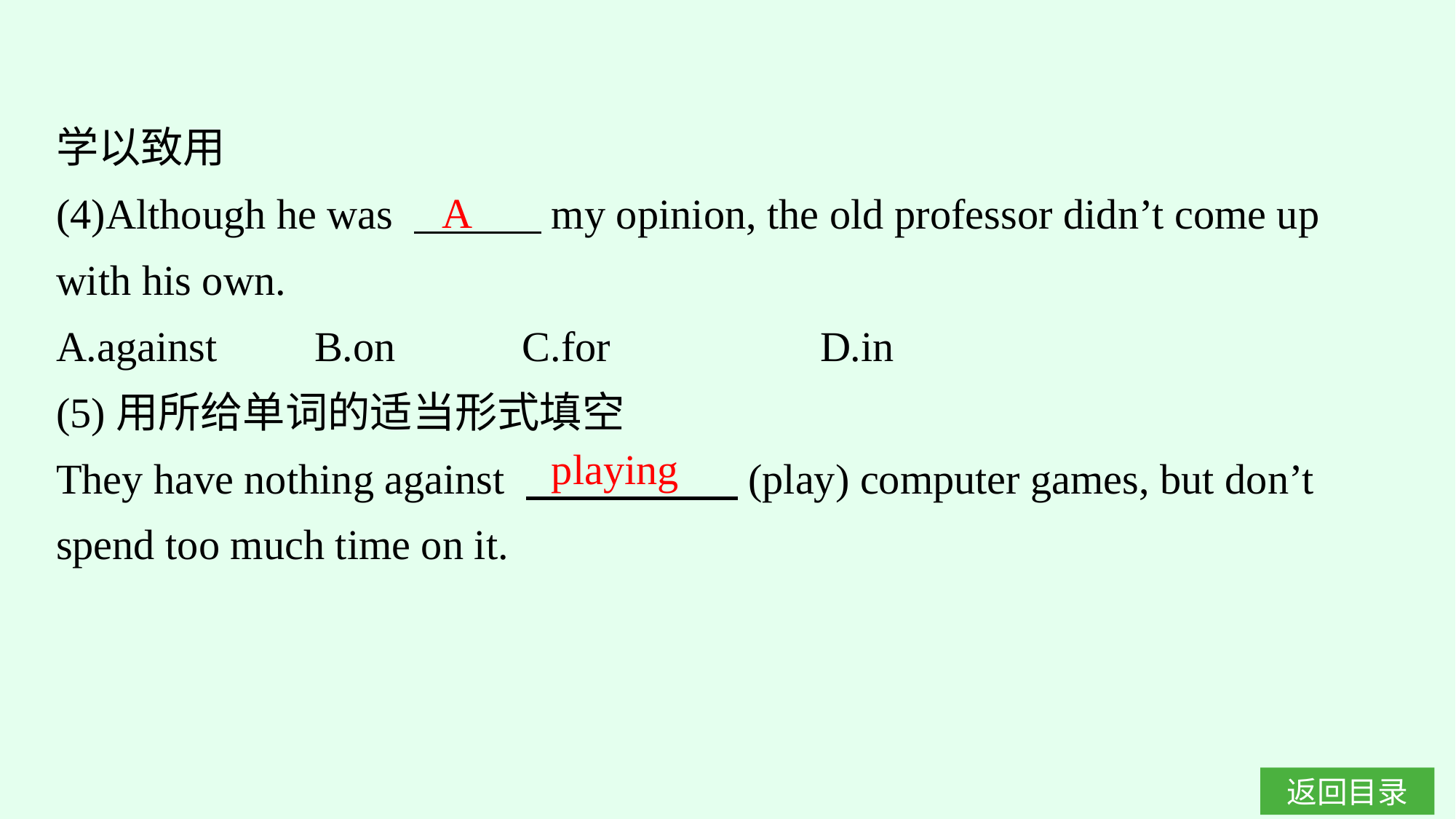

学以致用
(4)Although he was 　　　my opinion, the old professor didn’t come up with his own.
A.against	B.on            C.for		D.in
(5)用所给单词的适当形式填空
They have nothing against 　　　　　(play) computer games, but don’t spend too much time on it.
A
playing